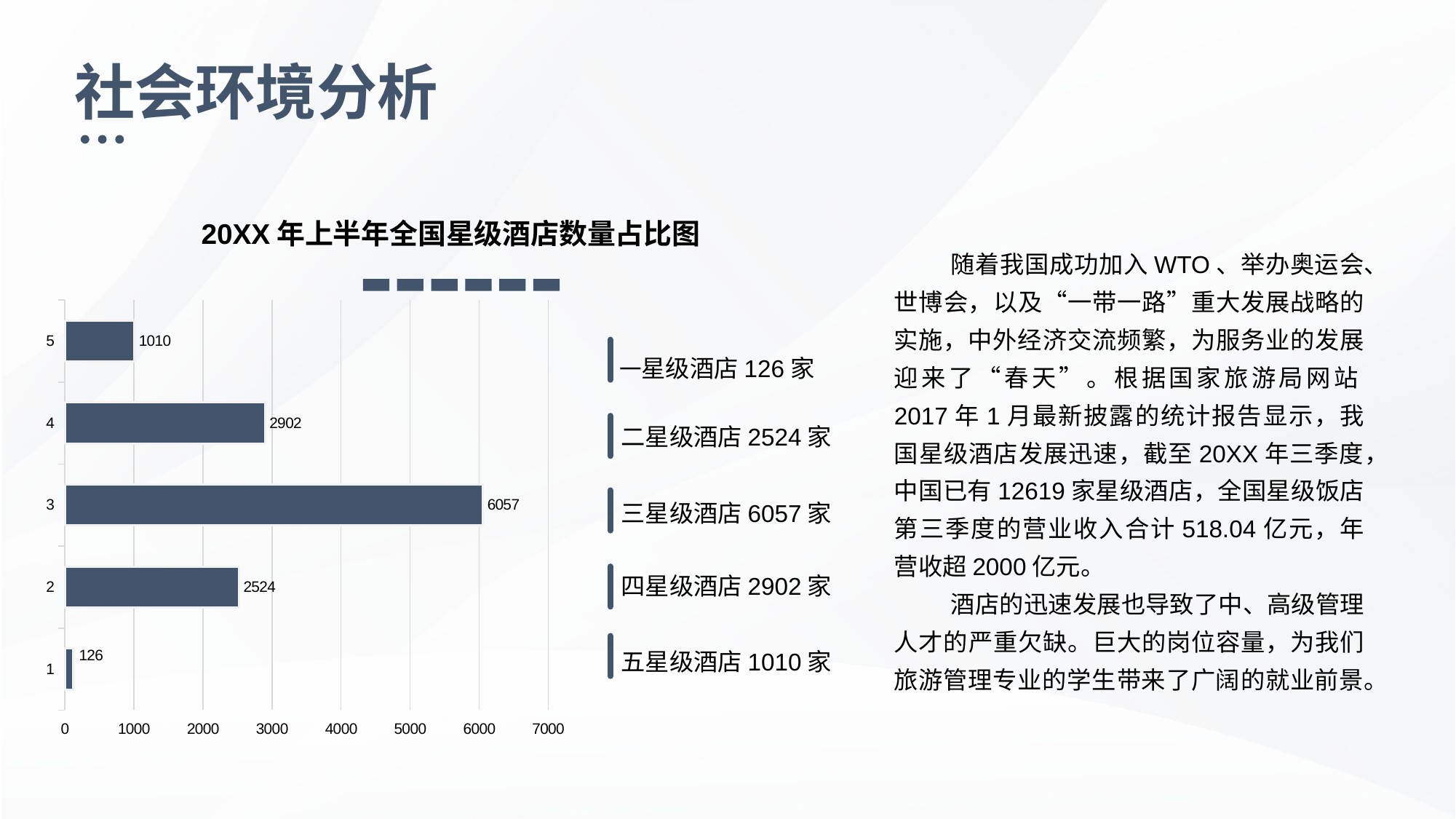

社会环境分析

20XX年上半年全国星级酒店数量占比图
随着我国成功加入WTO、举办奥运会、世博会，以及“一带一路”重大发展战略的实施，中外经济交流频繁，为服务业的发展迎来了“春天”。根据国家旅游局网站2017年1月最新披露的统计报告显示，我国星级酒店发展迅速，截至20XX年三季度，中国已有12619家星级酒店，全国星级饭店第三季度的营业收入合计518.04亿元，年营收超2000亿元。
酒店的迅速发展也导致了中、高级管理人才的严重欠缺。巨大的岗位容量，为我们旅游管理专业的学生带来了广阔的就业前景。

### Chart

| Category |  |
|---|---|
一星级酒店126家
二星级酒店2524家
三星级酒店6057家
四星级酒店2902家
五星级酒店1010家